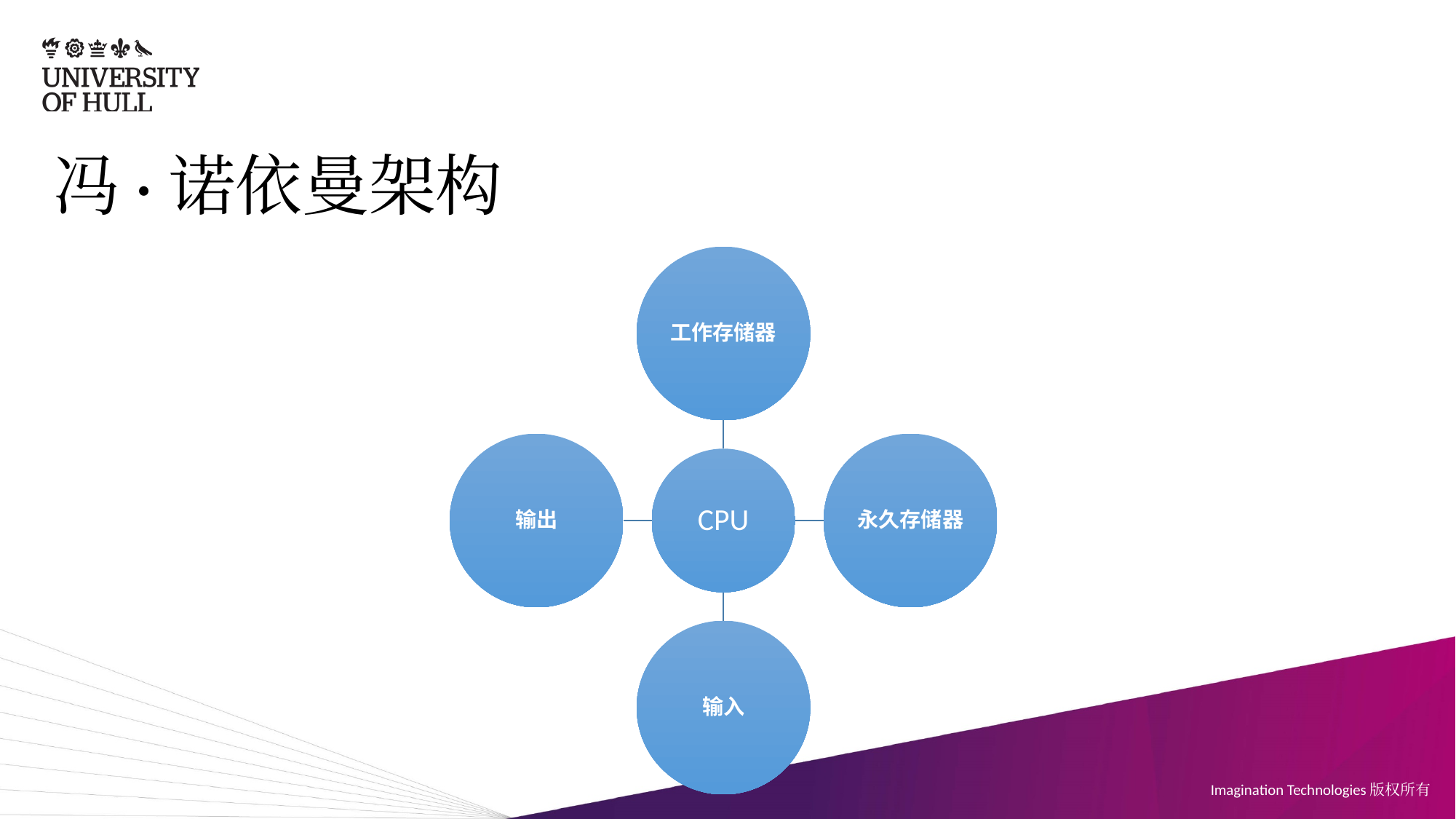

# 冯·诺依曼架构
CPU

工作存储器

永久存储器

输入

输出